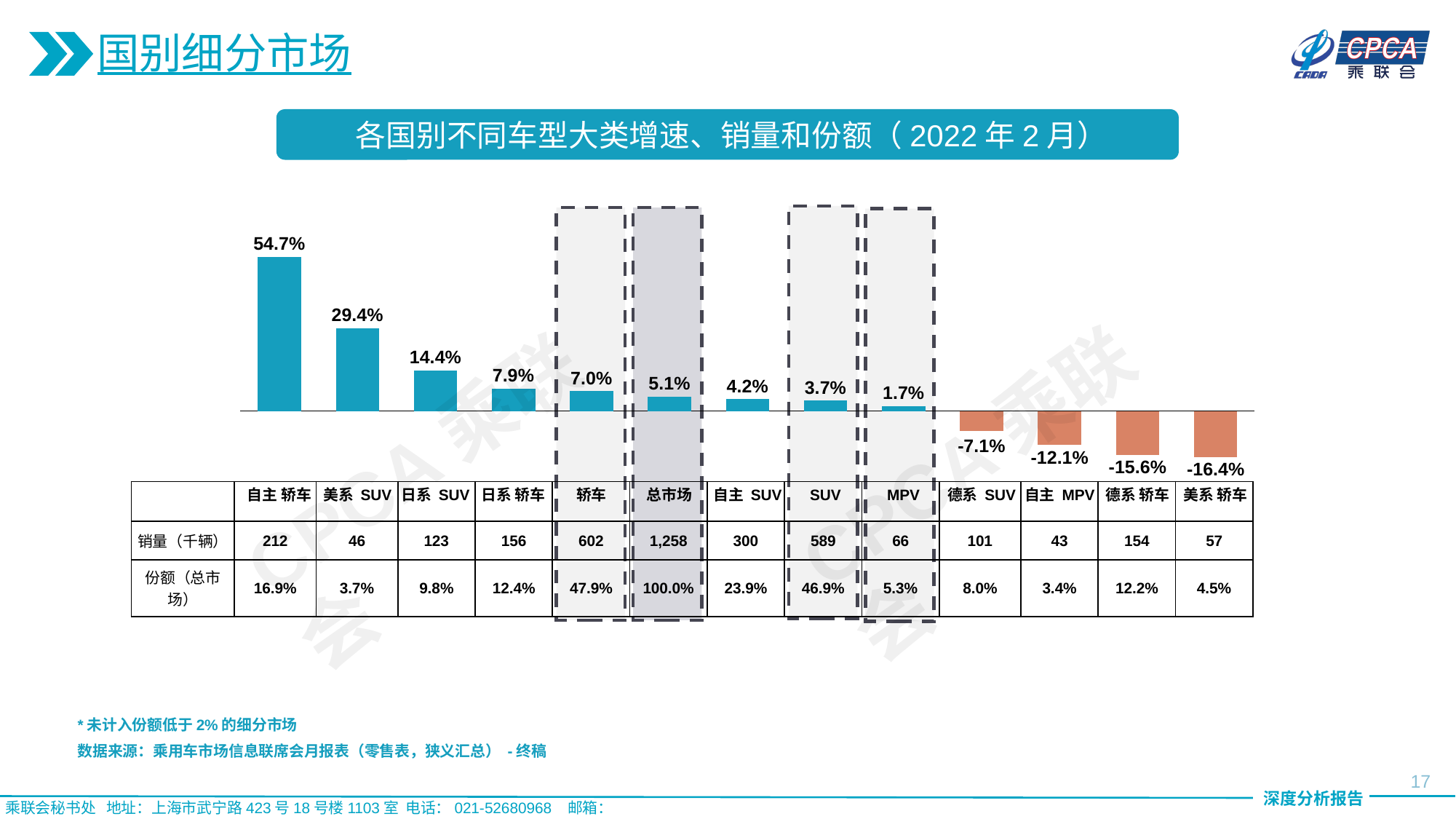

国别细分市场

各国别不同车型大类增速、销量和份额（2022年2月）

54.7%

### Chart

| Category |  |
|---|---|
29.4%
14.4%
7.9%
7.0%
5.1%
4.2%
3.7%
1.7%
CPCA乘联会
CPCA乘联会
-7.1%
-12.1%
-15.6%
-16.4%
|  |  |  |  |  |  |  |  |  |  |  |  |  |  |
| --- | --- | --- | --- | --- | --- | --- | --- | --- | --- | --- | --- | --- | --- |
| 销量（千辆） | 212 | 46 | 123 | 156 | 602 | 1,258 | 300 | 589 | 66 | 101 | 43 | 154 | 57 |
| 份额（总市场） | 16.9% | 3.7% | 9.8% | 12.4% | 47.9% | 100.0% | 23.9% | 46.9% | 5.3% | 8.0% | 3.4% | 12.2% | 4.5% |
自主 轿车
美系 SUV
日系 SUV
日系 轿车
轿车
总市场
自主 SUV
SUV
MPV
德系 SUV
自主 MPV
德系 轿车
美系 轿车
*未计入份额低于2%的细分市场
数据来源：乘用车市场信息联席会月报表（零售表，狭义汇总） -终稿
17